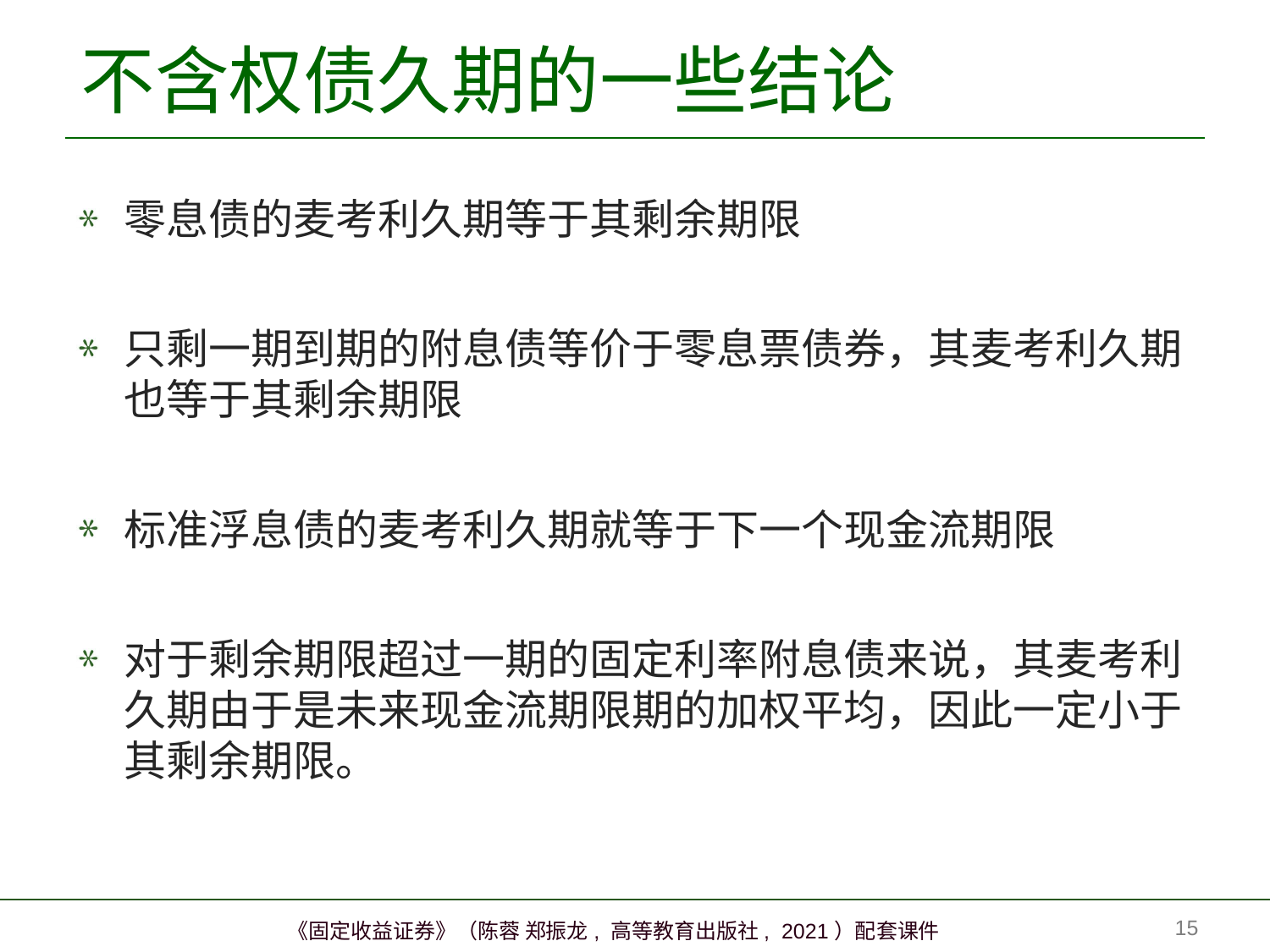

# 不含权债久期的一些结论
零息债的麦考利久期等于其剩余期限

只剩一期到期的附息债等价于零息票债券，其麦考利久期也等于其剩余期限

标准浮息债的麦考利久期就等于下一个现金流期限

对于剩余期限超过一期的固定利率附息债来说，其麦考利久期由于是未来现金流期限期的加权平均，因此一定小于其剩余期限。
15